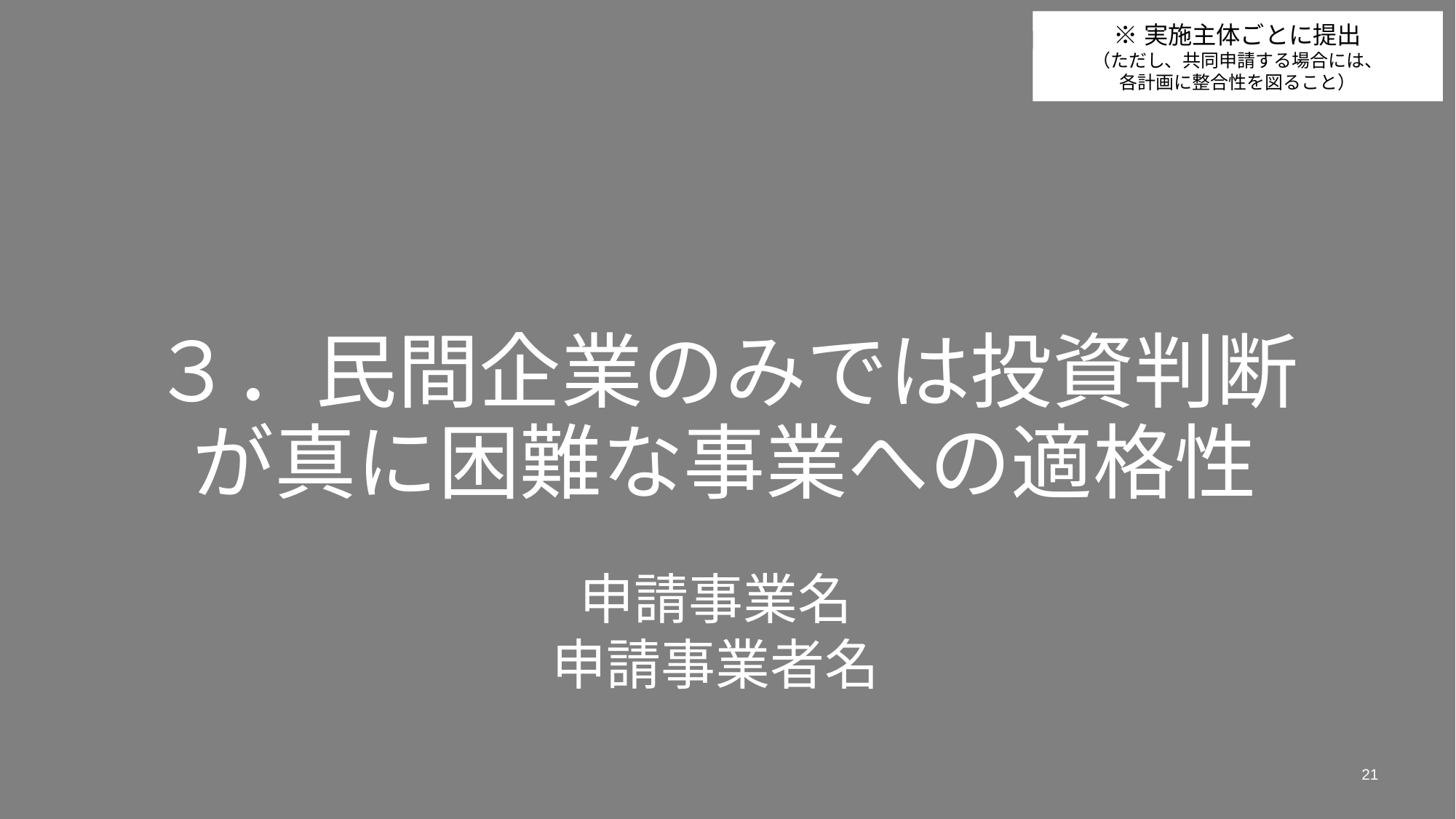

※実施主体ごとに提出
（ただし、共同申請する場合には、
各計画に整合性を図ること）
３．民間企業のみでは投資判断が真に困難な事業への適格性
申請事業名
申請事業者名